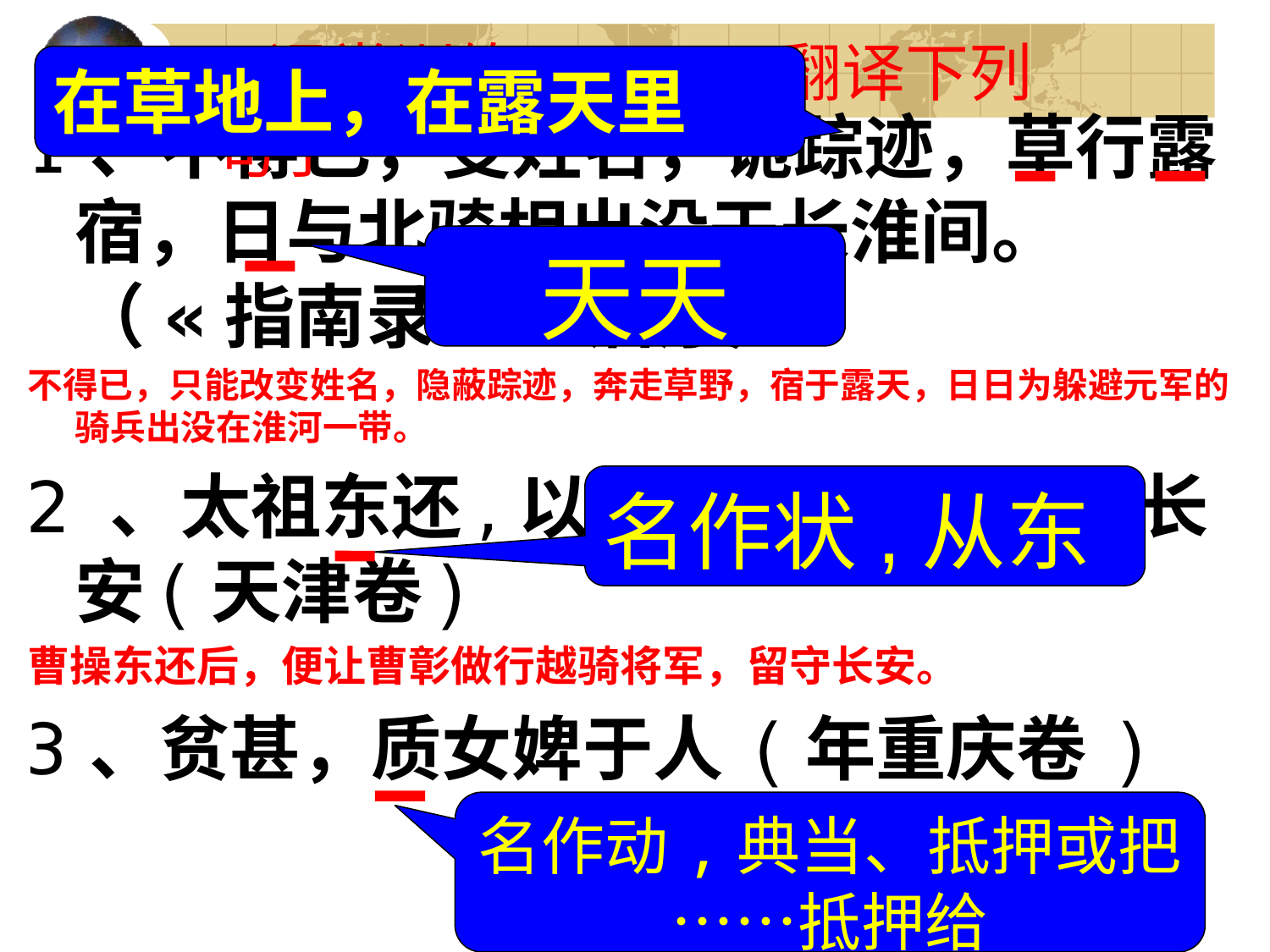

[课堂训练]     翻译下列句子
在草地上，在露天里
1、不得已，变姓名，诡踪迹，草行露宿，日与北骑相出没于长淮间。（«指南录»　后序）
不得已，只能改变姓名，隐蔽踪迹，奔走草野，宿于露天，日日为躲避元军的骑兵出没在淮河一带。
2 、太祖东还,以彰行越骑将军,留长安(天津卷)
曹操东还后，便让曹彰做行越骑将军，留守长安。
3、贫甚，质女婢于人 (年重庆卷 )

天天

名作状,从东

名作动,典当、抵押或把……抵押给